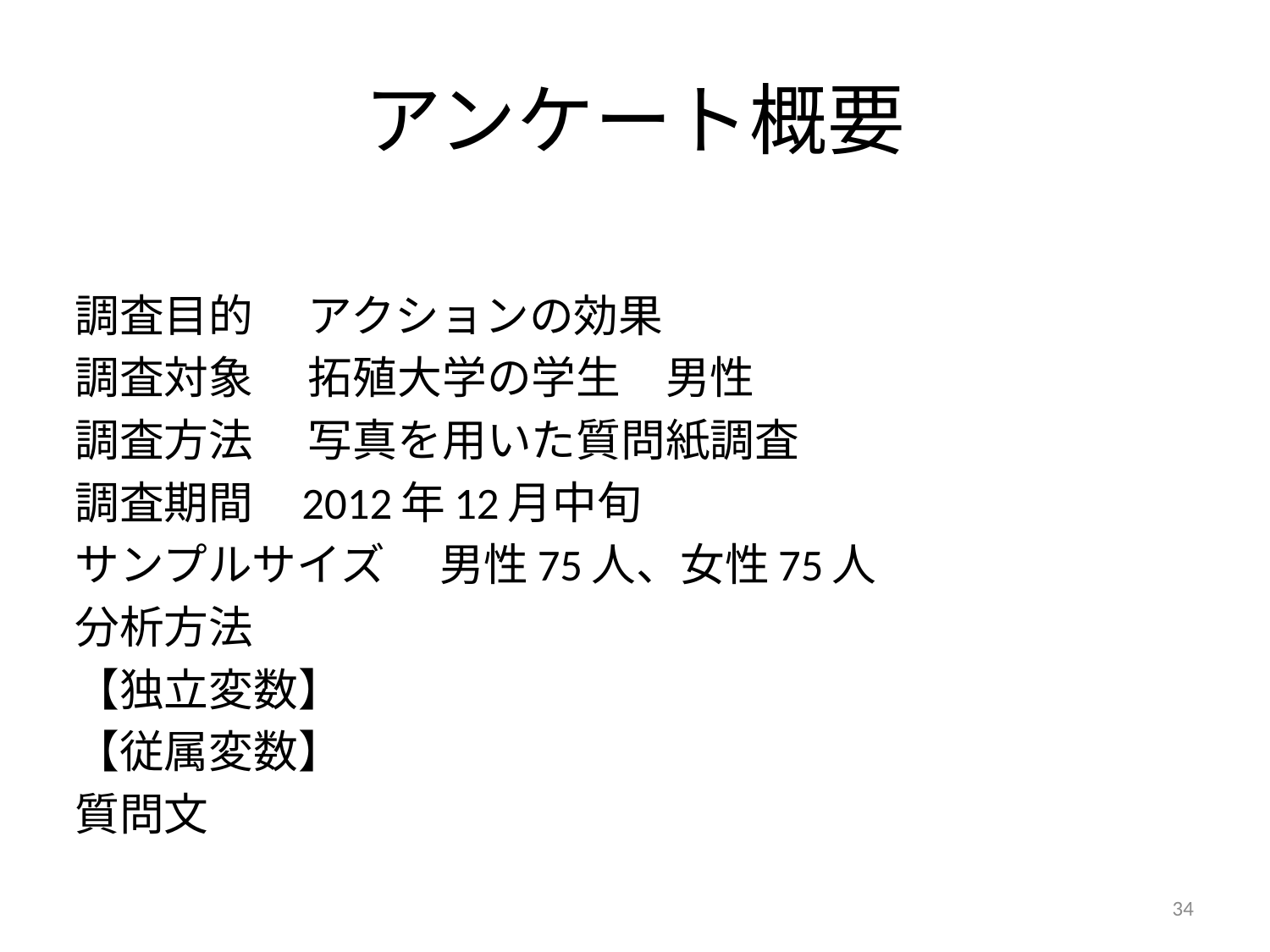

# アンケート概要

調査目的　 アクションの効果
調査対象 　拓殖大学の学生　男性
調査方法 　写真を用いた質問紙調査
調査期間    2012年12月中旬
サンプルサイズ 　男性75人、女性75人
分析方法
【独立変数】
【従属変数】
質問文
34